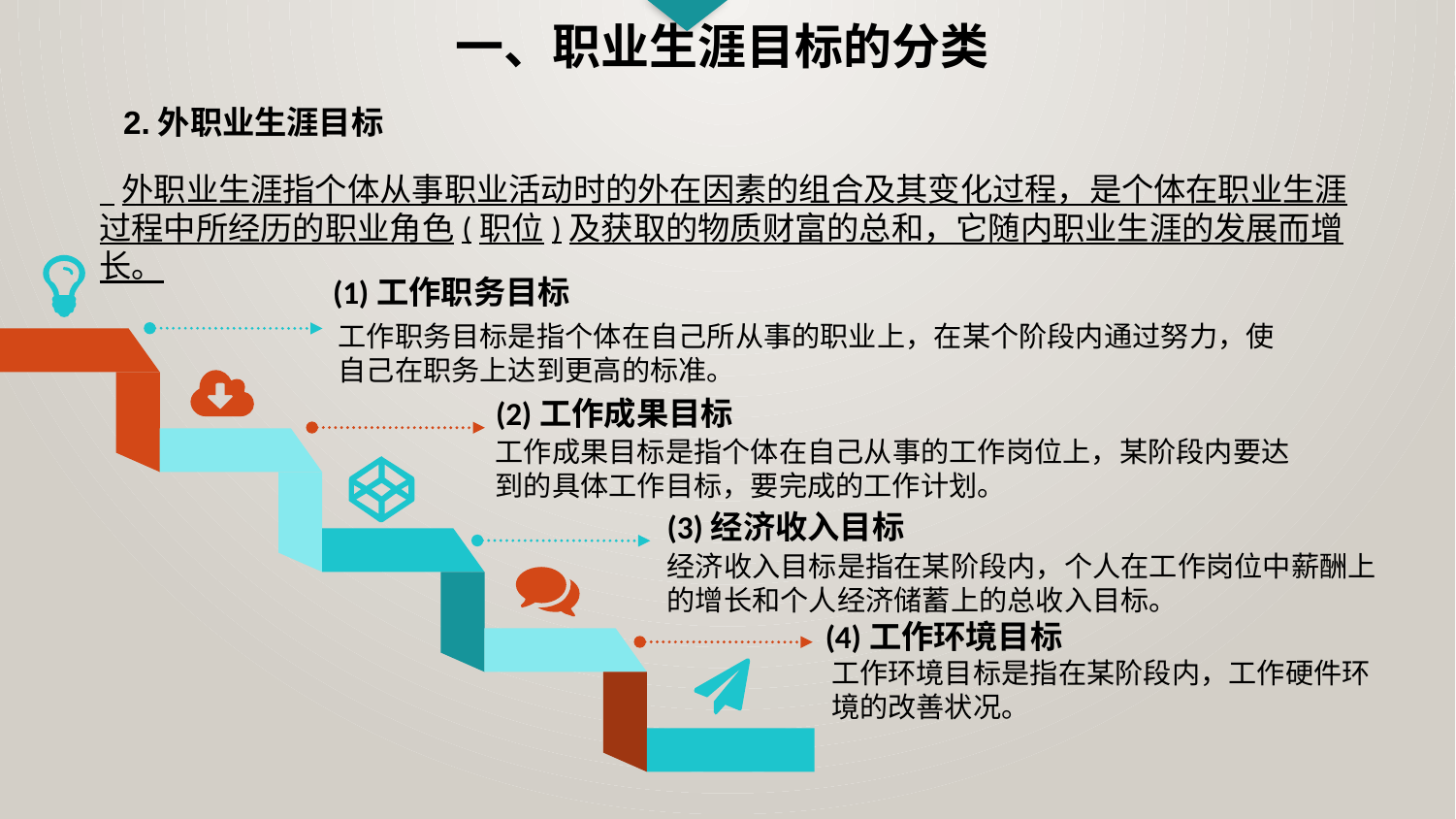

一、职业生涯目标的分类
2.外职业生涯目标
  外职业生涯指个体从事职业活动时的外在因素的组合及其变化过程，是个体在职业生涯过程中所经历的职业角色(职位)及获取的物质财富的总和，它随内职业生涯的发展而增长。

(1)工作职务目标
工作职务目标是指个体在自己所从事的职业上，在某个阶段内通过努力，使自己在职务上达到更高的标准。

(2)工作成果目标
工作成果目标是指个体在自己从事的工作岗位上，某阶段内要达到的具体工作目标，要完成的工作计划。

(3)经济收入目标

经济收入目标是指在某阶段内，个人在工作岗位中薪酬上的增长和个人经济储蓄上的总收入目标。

(4)工作环境目标

工作环境目标是指在某阶段内，工作硬件环境的改善状况。